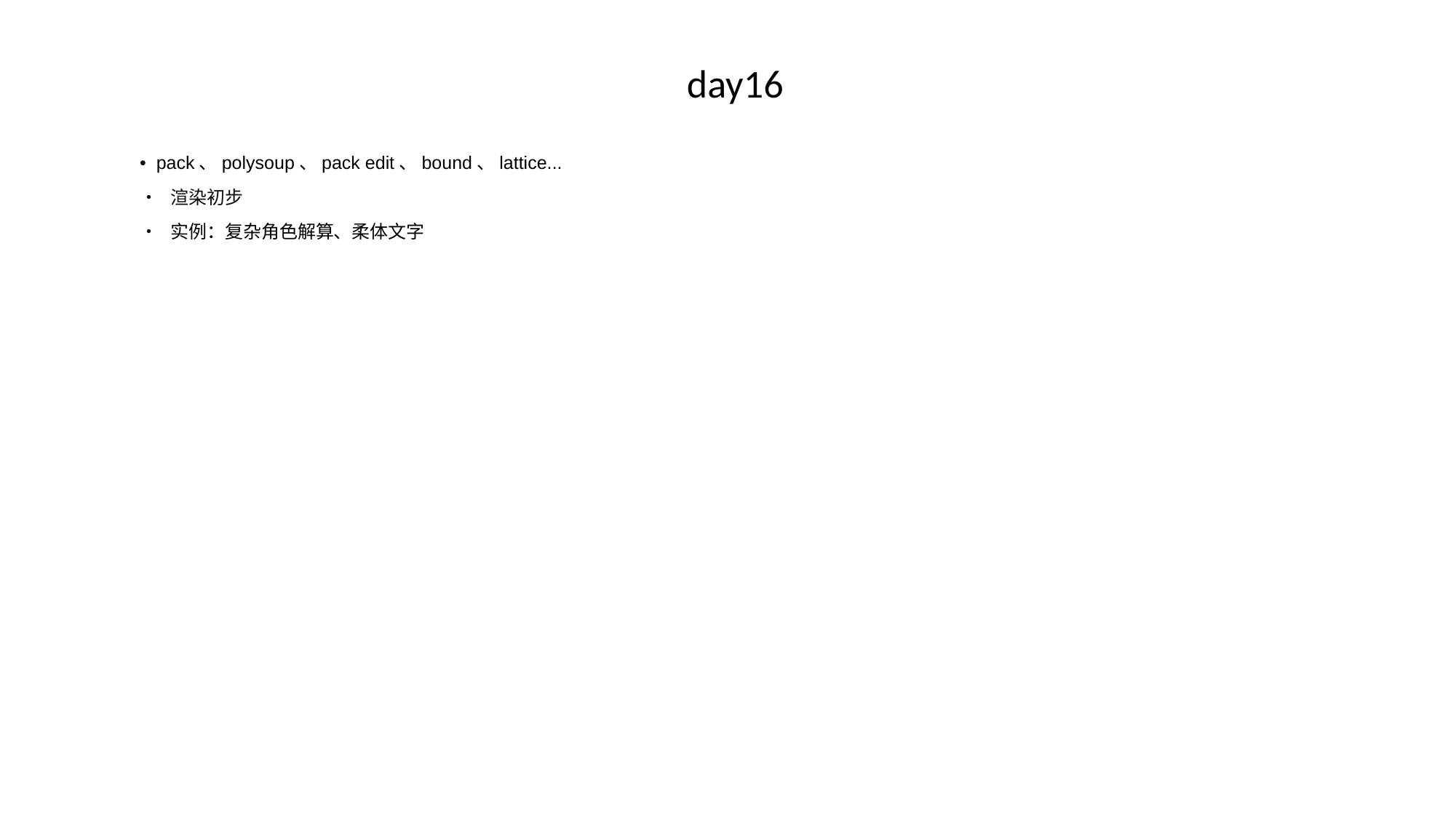

# day16
•  pack、polysoup、pack edit、bound、lattice...
•  渲染初步
•  实例：复杂角色解算、柔体文字